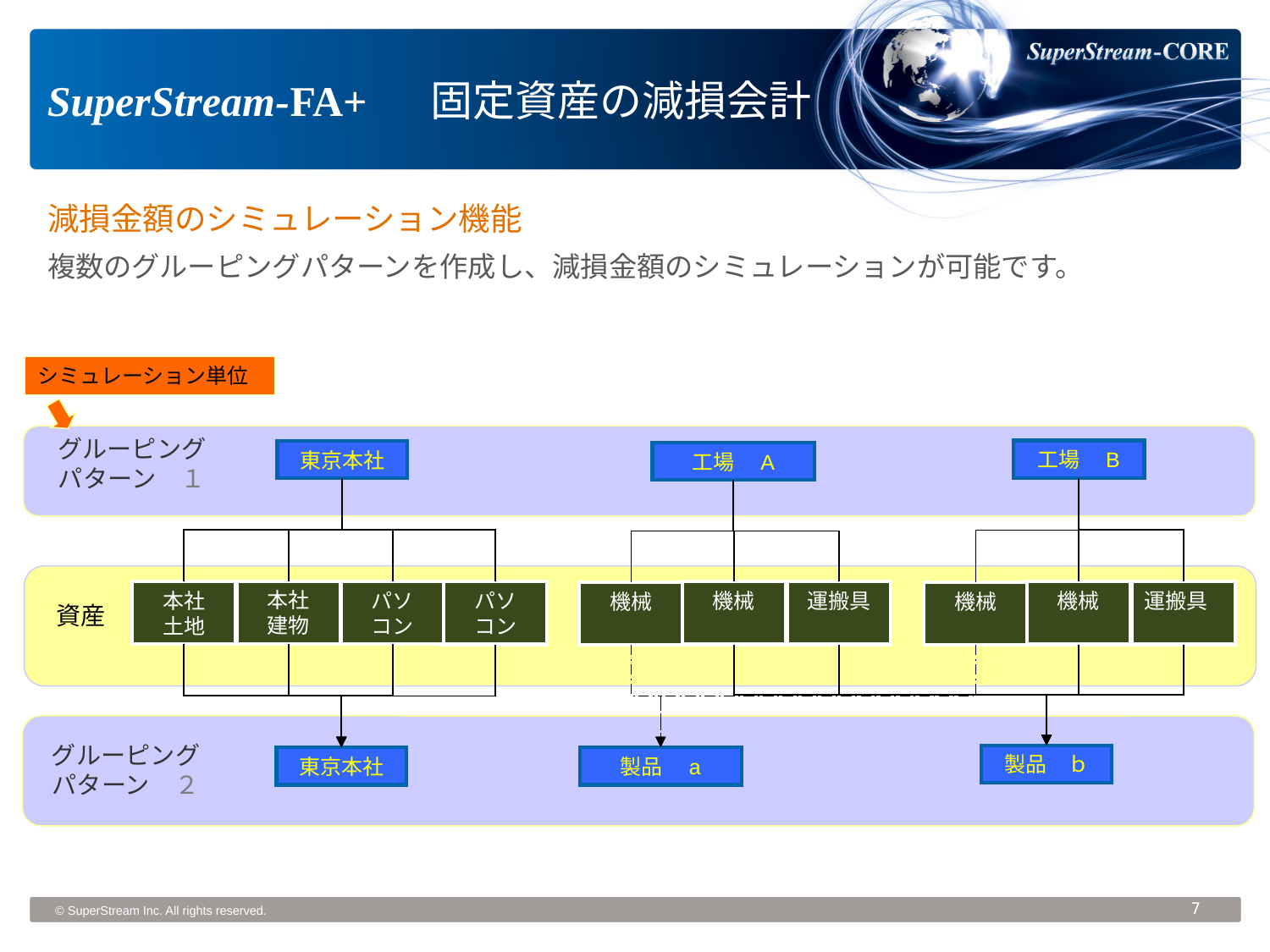

SuperStream-FA+ 　固定資産の減損会計
減損金額のシミュレーション機能
複数のグルーピングパターンを作成し、減損金額のシミュレーションが可能です。

シミュレーション単位

グルーピング
パターン　１
工場　B
東京本社
工場　A

本社
建物
本社
土地
パソ
コン
パソ
コン
機械

運搬具

機械

運搬具

機械

機械

資産

グルーピング
パターン　２
製品　ｂ
東京本社
製品　a
7
© SuperStream Inc. All rights reserved.
7